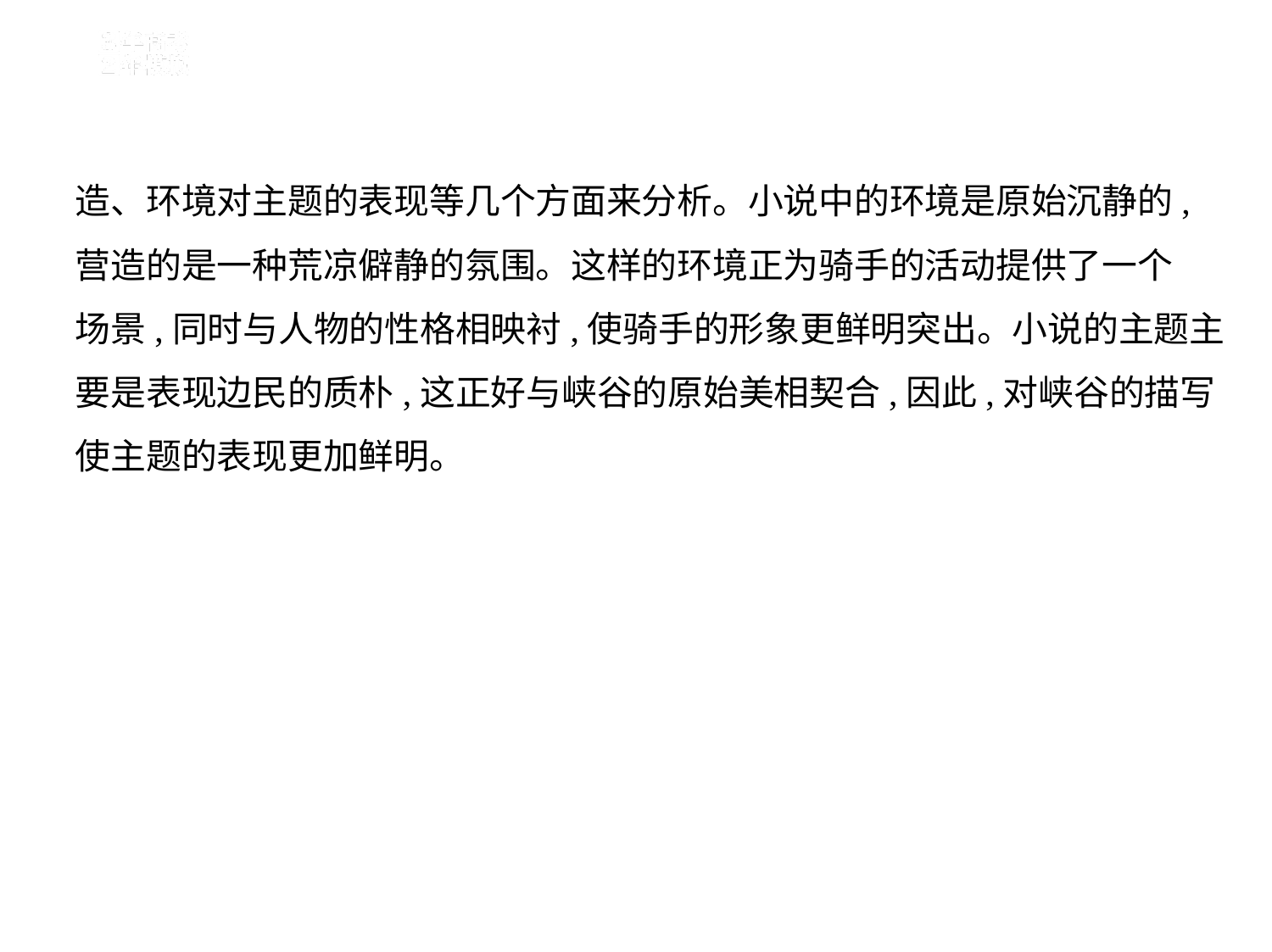

造、环境对主题的表现等几个方面来分析。小说中的环境是原始沉静的,
营造的是一种荒凉僻静的氛围。这样的环境正为骑手的活动提供了一个
场景,同时与人物的性格相映衬,使骑手的形象更鲜明突出。小说的主题主
要是表现边民的质朴,这正好与峡谷的原始美相契合,因此,对峡谷的描写
使主题的表现更加鲜明。